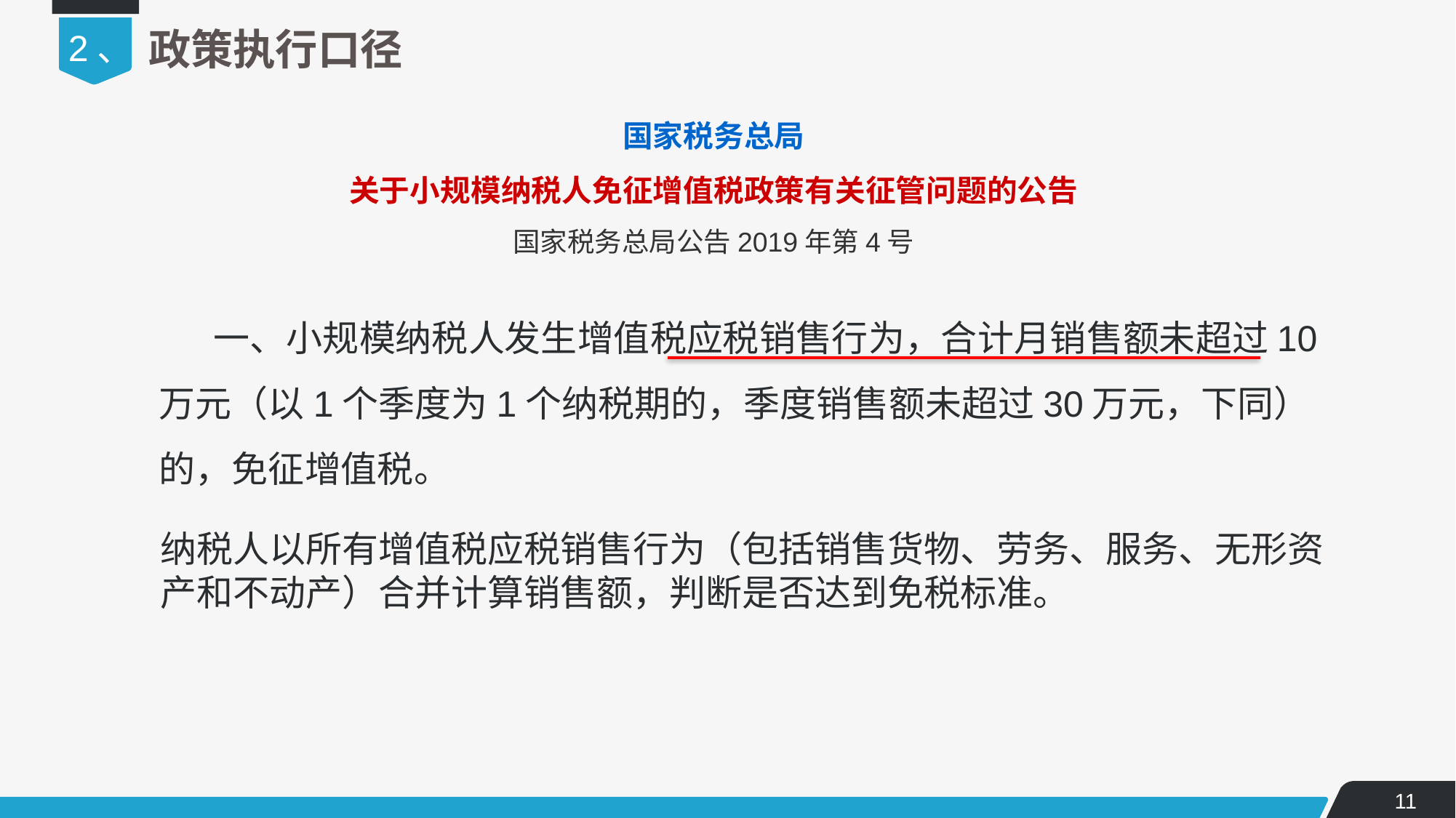

2、
政策执行口径
国家税务总局
关于小规模纳税人免征增值税政策有关征管问题的公告
国家税务总局公告2019年第4号
一、小规模纳税人发生增值税应税销售行为，合计月销售额未超过10万元（以1个季度为1个纳税期的，季度销售额未超过30万元，下同）的，免征增值税。
纳税人以所有增值税应税销售行为（包括销售货物、劳务、服务、无形资产和不动产）合并计算销售额，判断是否达到免税标准。